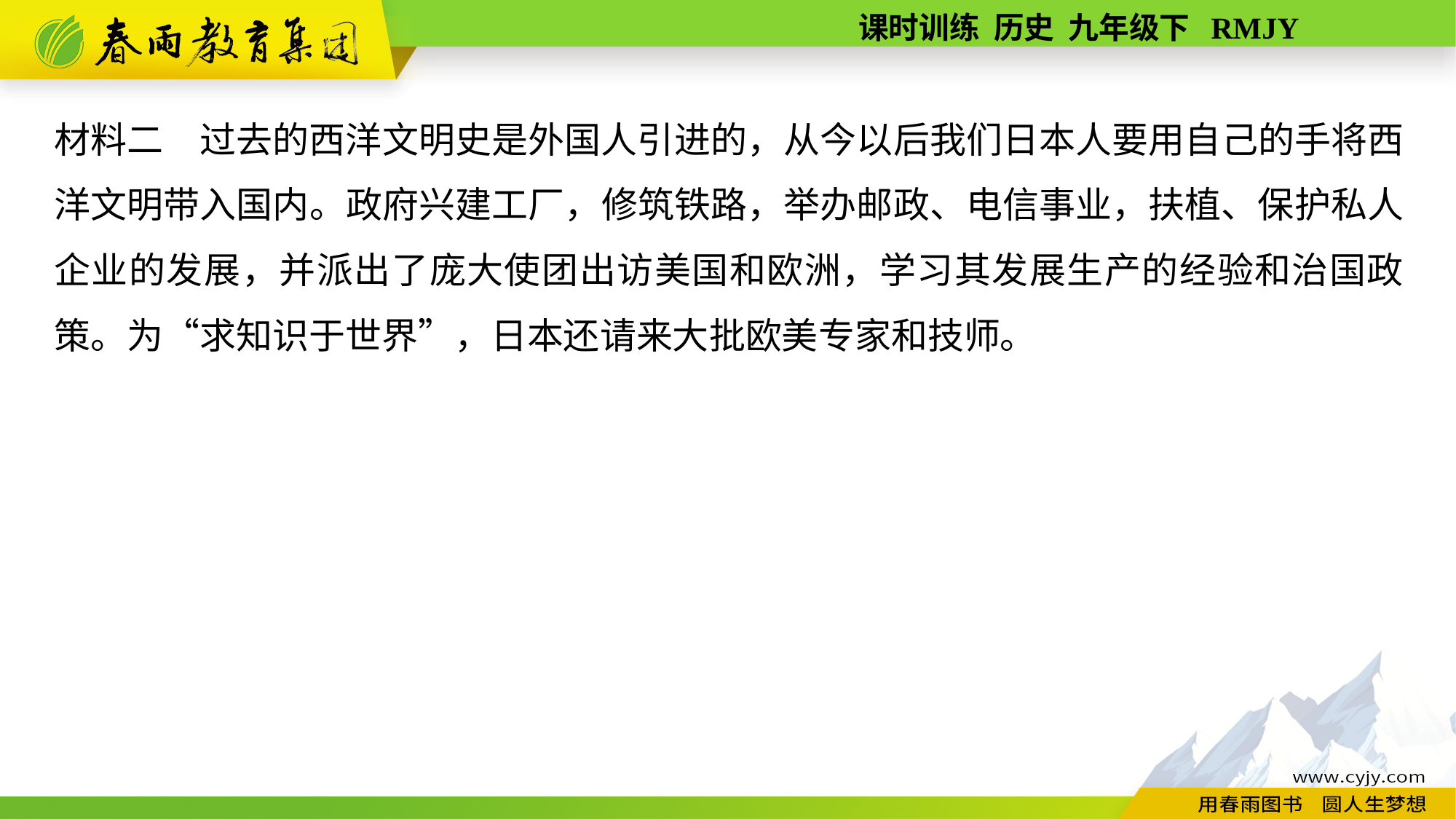

材料二　过去的西洋文明史是外国人引进的，从今以后我们日本人要用自己的手将西洋文明带入国内。政府兴建工厂，修筑铁路，举办邮政、电信事业，扶植、保护私人企业的发展，并派出了庞大使团出访美国和欧洲，学习其发展生产的经验和治国政策。为“求知识于世界”，日本还请来大批欧美专家和技师。